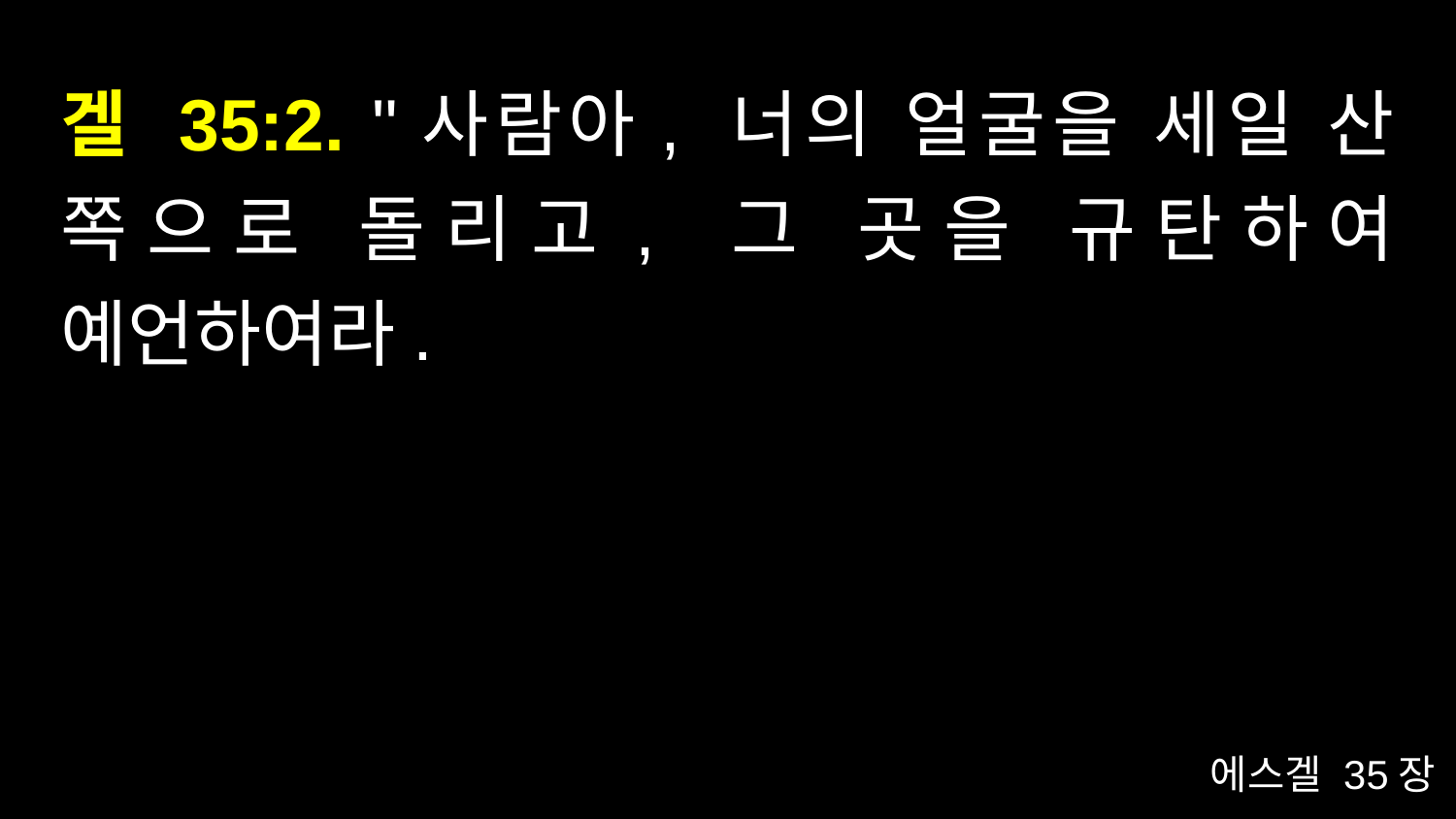

# 겔 35:2. "사람아, 너의 얼굴을 세일 산 쪽으로 돌리고, 그 곳을 규탄하여 예언하여라.
에스겔 35장